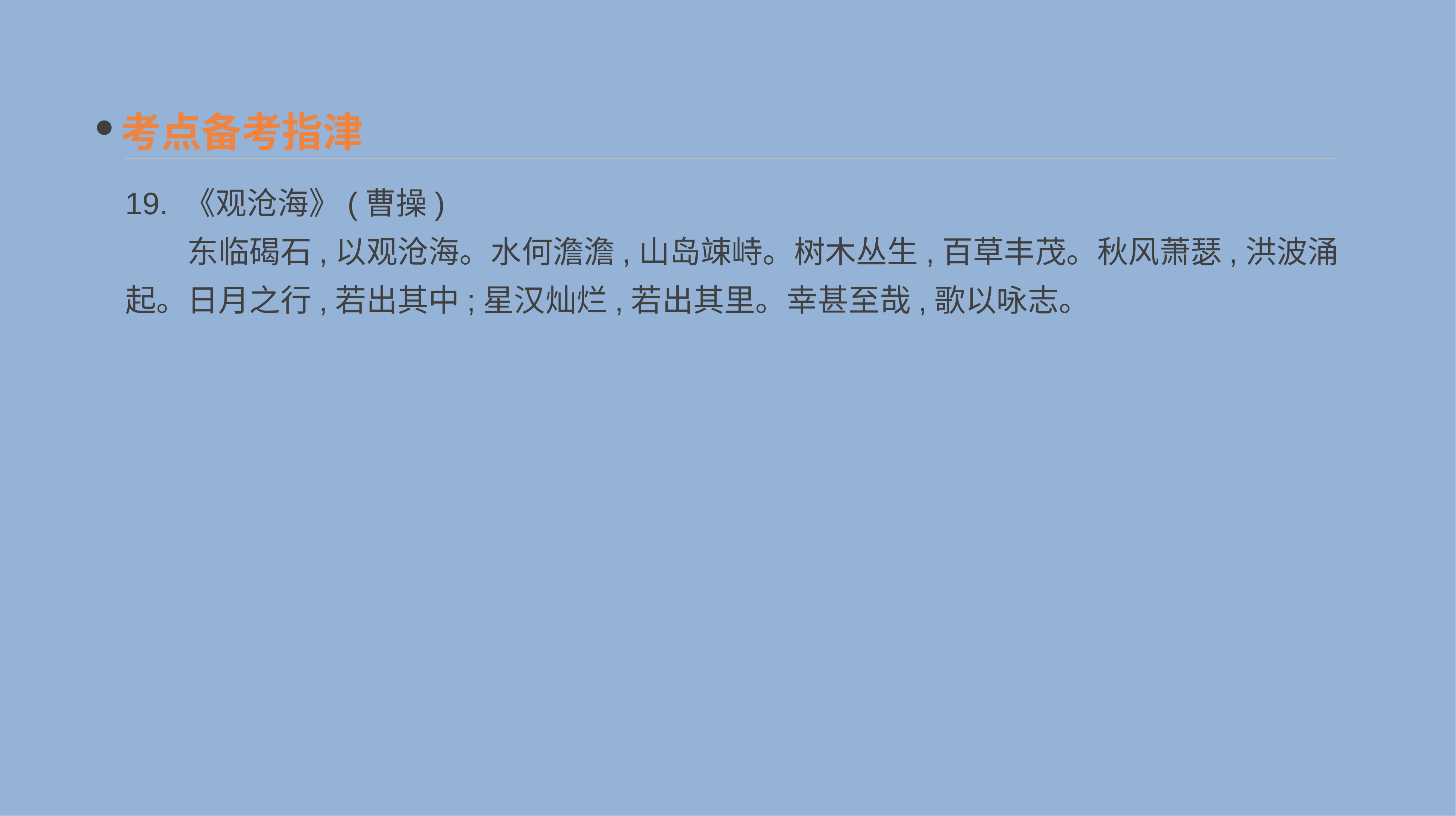

考点备考指津

19. 《观沧海》(曹操)
　　东临碣石,以观沧海。水何澹澹,山岛竦峙。树木丛生,百草丰茂。秋风萧瑟,洪波涌起。日月之行,若出其中;星汉灿烂,若出其里。幸甚至哉,歌以咏志。